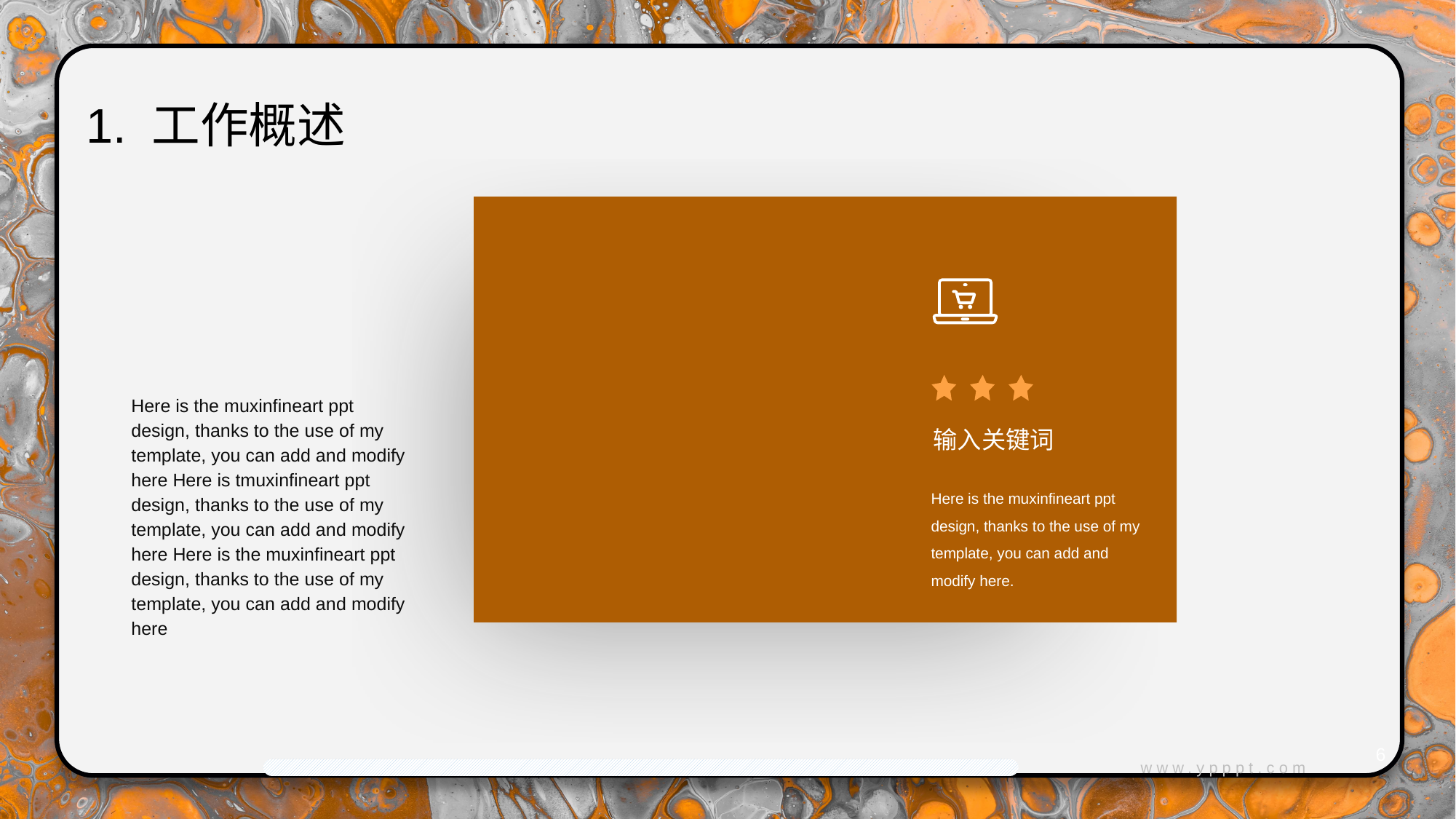

1. 工作概述

输入关键词
Here is the muxinfineart ppt design, thanks to the use of my template, you can add and modify here.
Here is the muxinfineart ppt design, thanks to the use of my template, you can add and modify here Here is tmuxinfineart ppt design, thanks to the use of my template, you can add and modify here Here is the muxinfineart ppt design, thanks to the use of my template, you can add and modify here
6
www.ypppt.com